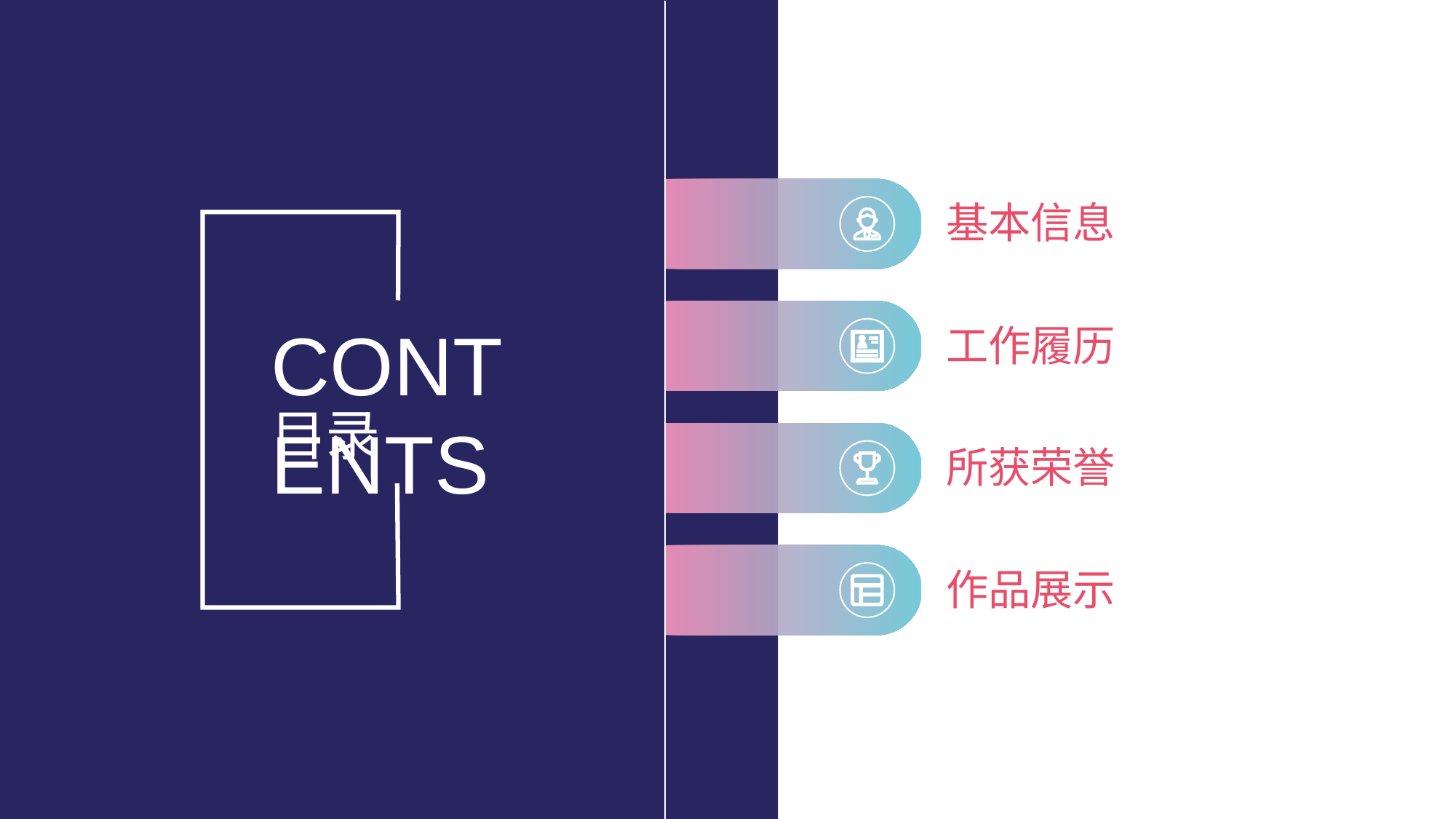

https://www.ypppt.com/

基本信息

CONTENTS
工作履历
目录

所获荣誉

作品展示